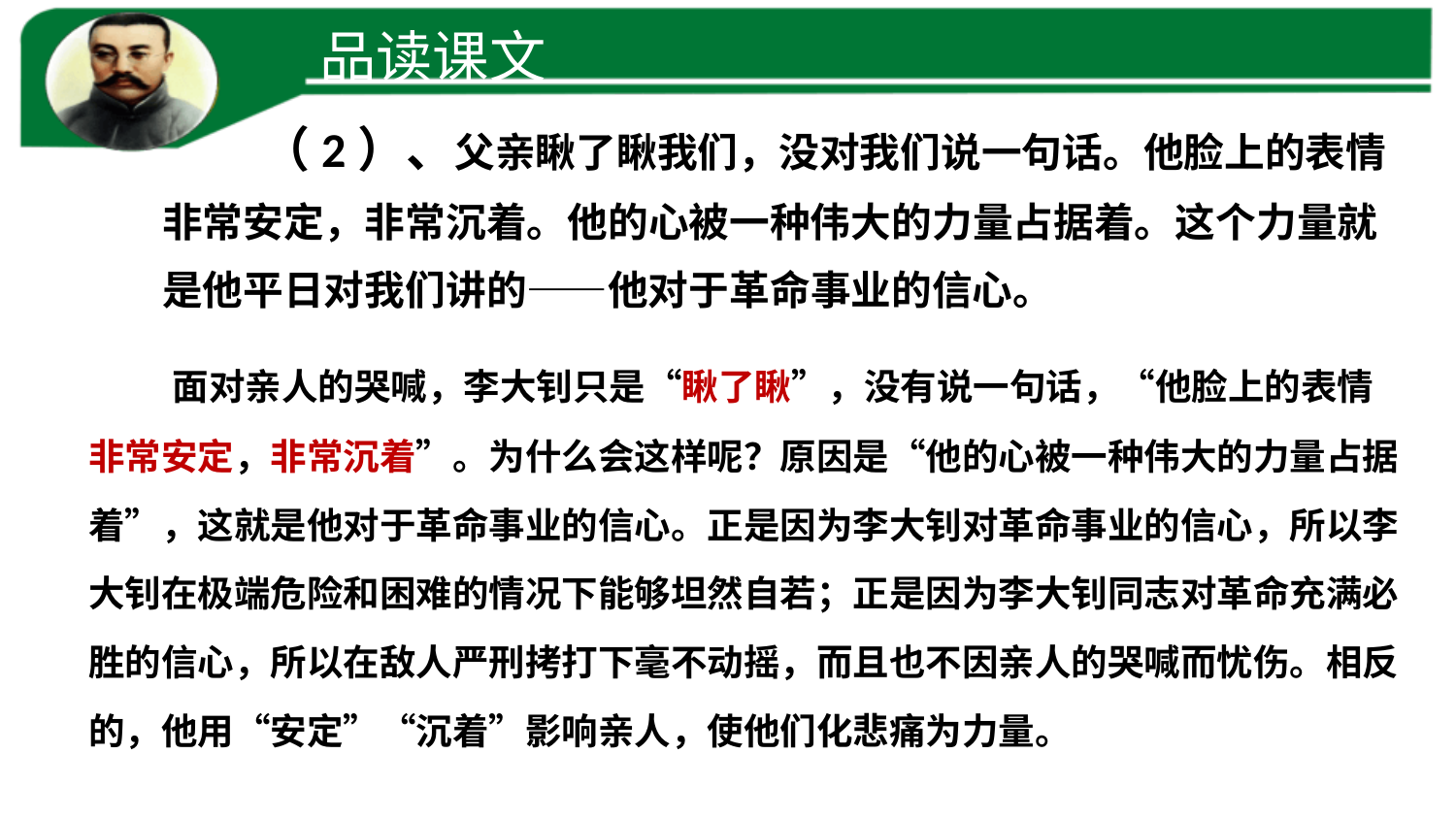

品读课文
        （2）、父亲瞅了瞅我们，没对我们说一句话。他脸上的表情非常安定，非常沉着。他的心被一种伟大的力量占据着。这个力量就是他平日对我们讲的——他对于革命事业的信心。
        面对亲人的哭喊，李大钊只是“瞅了瞅”，没有说一句话，“他脸上的表情非常安定，非常沉着”。为什么会这样呢？原因是“他的心被一种伟大的力量占据着”，这就是他对于革命事业的信心。正是因为李大钊对革命事业的信心，所以李大钊在极端危险和困难的情况下能够坦然自若；正是因为李大钊同志对革命充满必胜的信心，所以在敌人严刑拷打下毫不动摇，而且也不因亲人的哭喊而忧伤。相反的，他用“安定”“沉着”影响亲人，使他们化悲痛为力量。